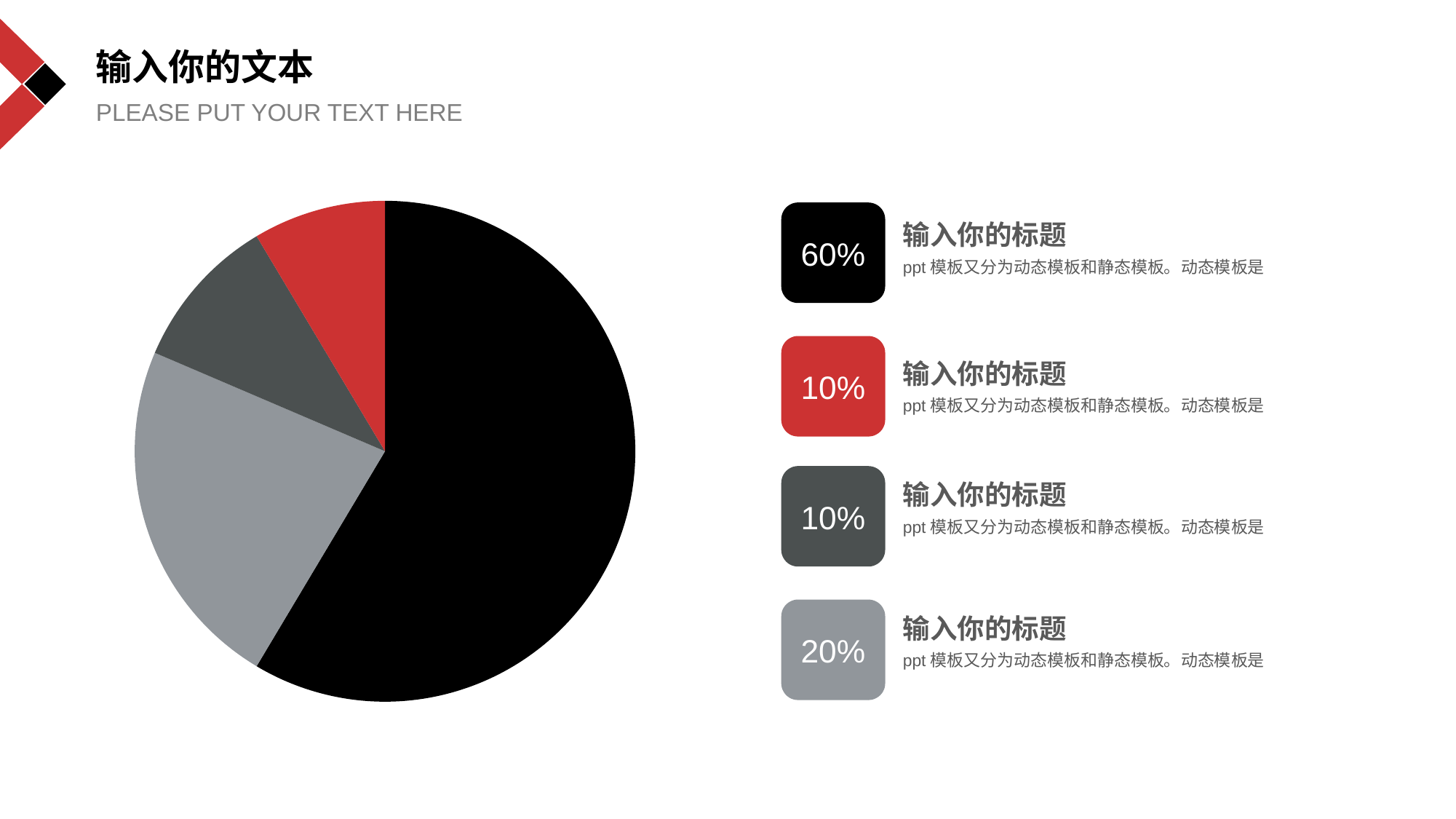

输入你的文本
PLEASE PUT YOUR TEXT HERE

### Chart

| Category | Sales |
|---|---|
| 1st Qtr | 8.2 |
| 2nd Qtr | 3.2 |
| 3rd Qtr | 1.4 |
| 4th Qtr | 1.2 |
60%
输入你的标题
ppt模板又分为动态模板和静态模板。动态模板是
10%
输入你的标题
ppt模板又分为动态模板和静态模板。动态模板是
输入你的标题
ppt模板又分为动态模板和静态模板。动态模板是
10%
输入你的标题
ppt模板又分为动态模板和静态模板。动态模板是
20%